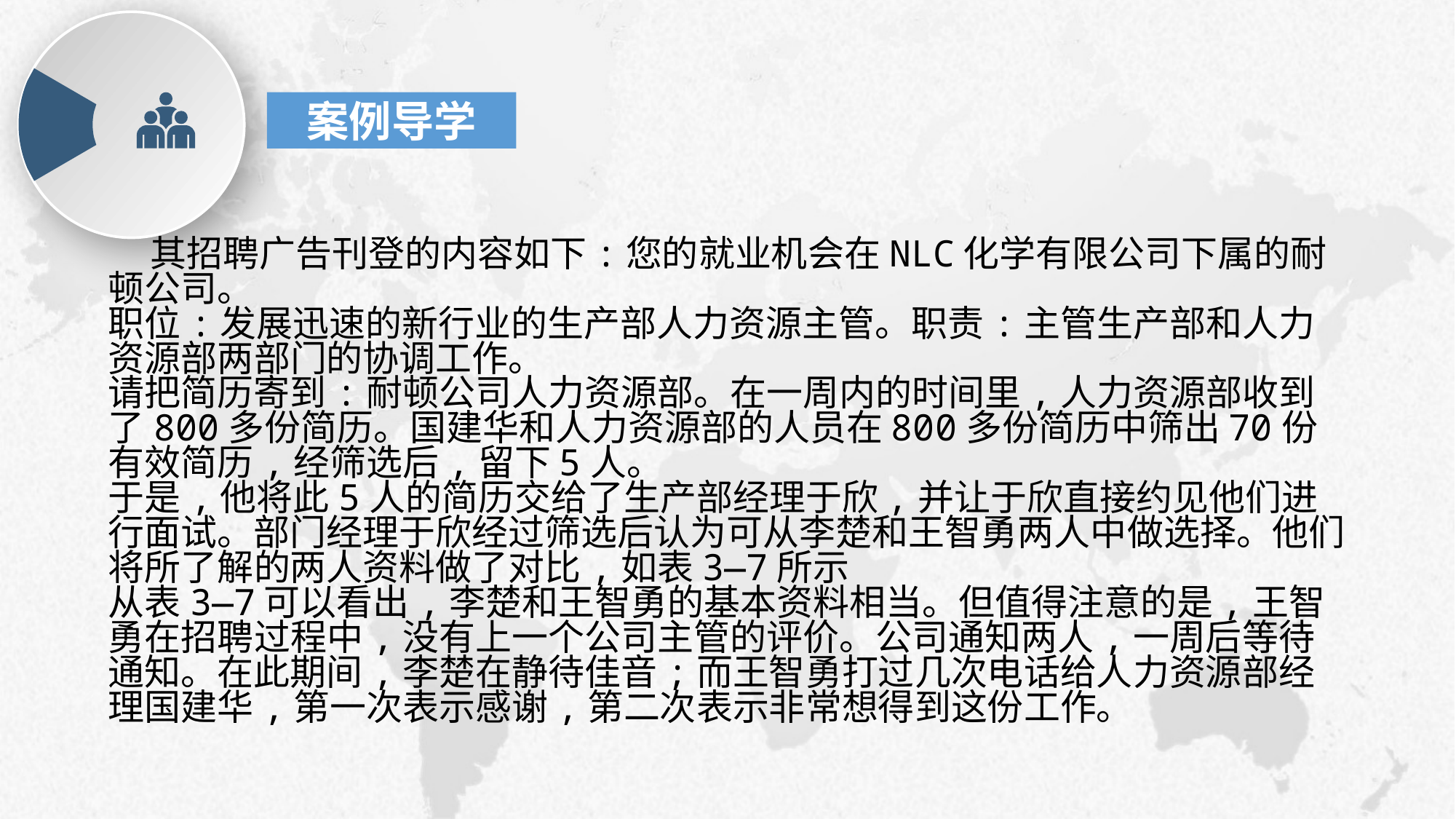

案例导学
    其招聘广告刊登的内容如下:您的就业机会在NLC化学有限公司下属的耐顿公司。
职位:发展迅速的新行业的生产部人力资源主管。职责:主管生产部和人力资源部两部门的协调工作。
请把简历寄到:耐顿公司人力资源部。在一周内的时间里,人力资源部收到了800多份简历。国建华和人力资源部的人员在800多份简历中筛出70份有效简历,经筛选后,留下5人。
于是,他将此5人的简历交给了生产部经理于欣,并让于欣直接约见他们进行面试。部门经理于欣经过筛选后认为可从李楚和王智勇两人中做选择。他们将所了解的两人资料做了对比,如表3—7所示
从表3—7可以看出,李楚和王智勇的基本资料相当。但值得注意的是,王智勇在招聘过程中,没有上一个公司主管的评价。公司通知两人,一周后等待通知。在此期间,李楚在静待佳音;而王智勇打过几次电话给人力资源部经理国建华,第一次表示感谢,第二次表示非常想得到这份工作。